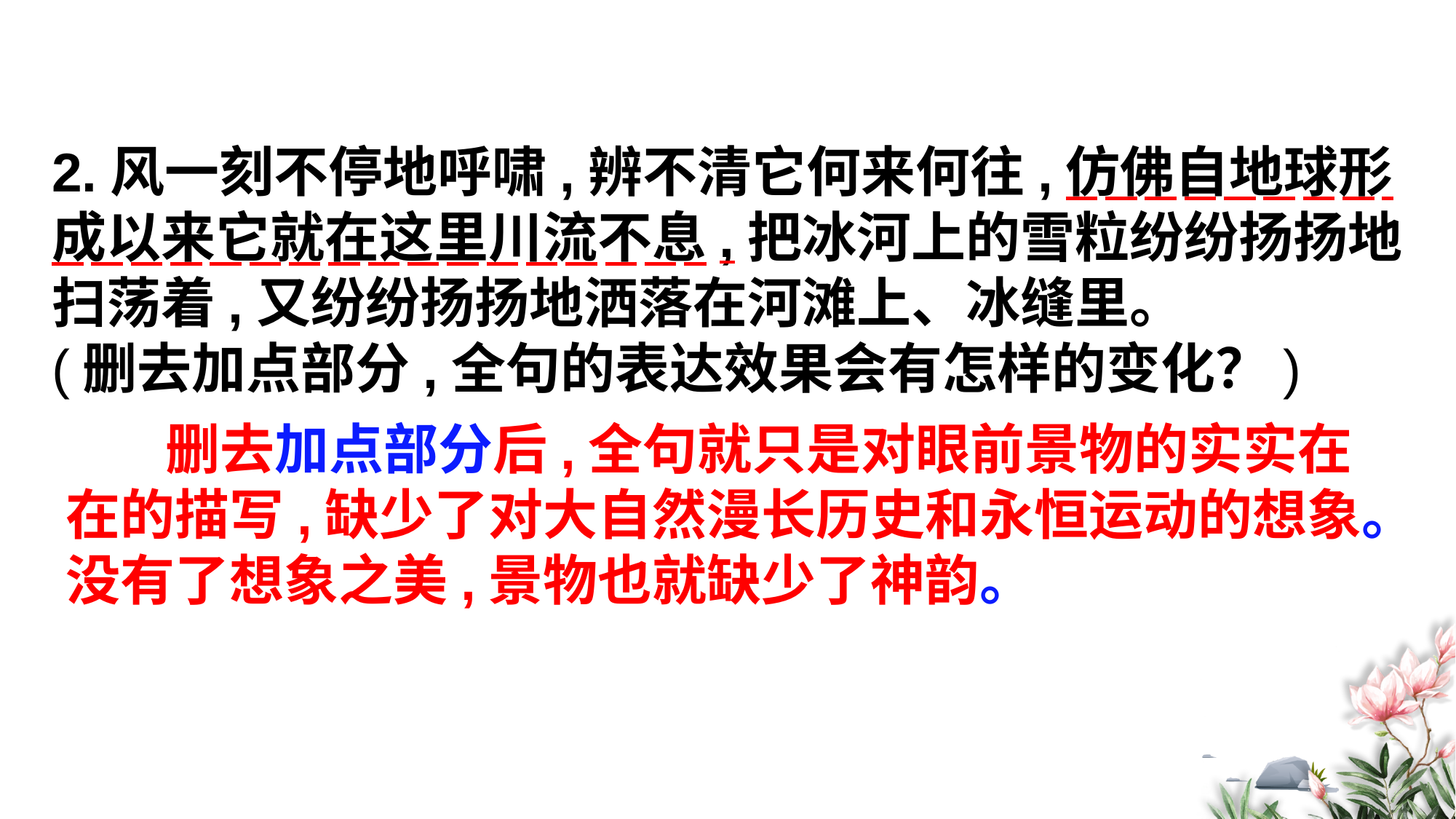

# 2.风一刻不停地呼啸,辨不清它何来何往,仿佛自地球形成以来它就在这里川流不息,把冰河上的雪粒纷纷扬扬地扫荡着,又纷纷扬扬地洒落在河滩上、冰缝里。 (删去加点部分,全句的表达效果会有怎样的变化？)
       删去加点部分后,全句就只是对眼前景物的实实在在的描写,缺少了对大自然漫长历史和永恒运动的想象。没有了想象之美,景物也就缺少了神韵。